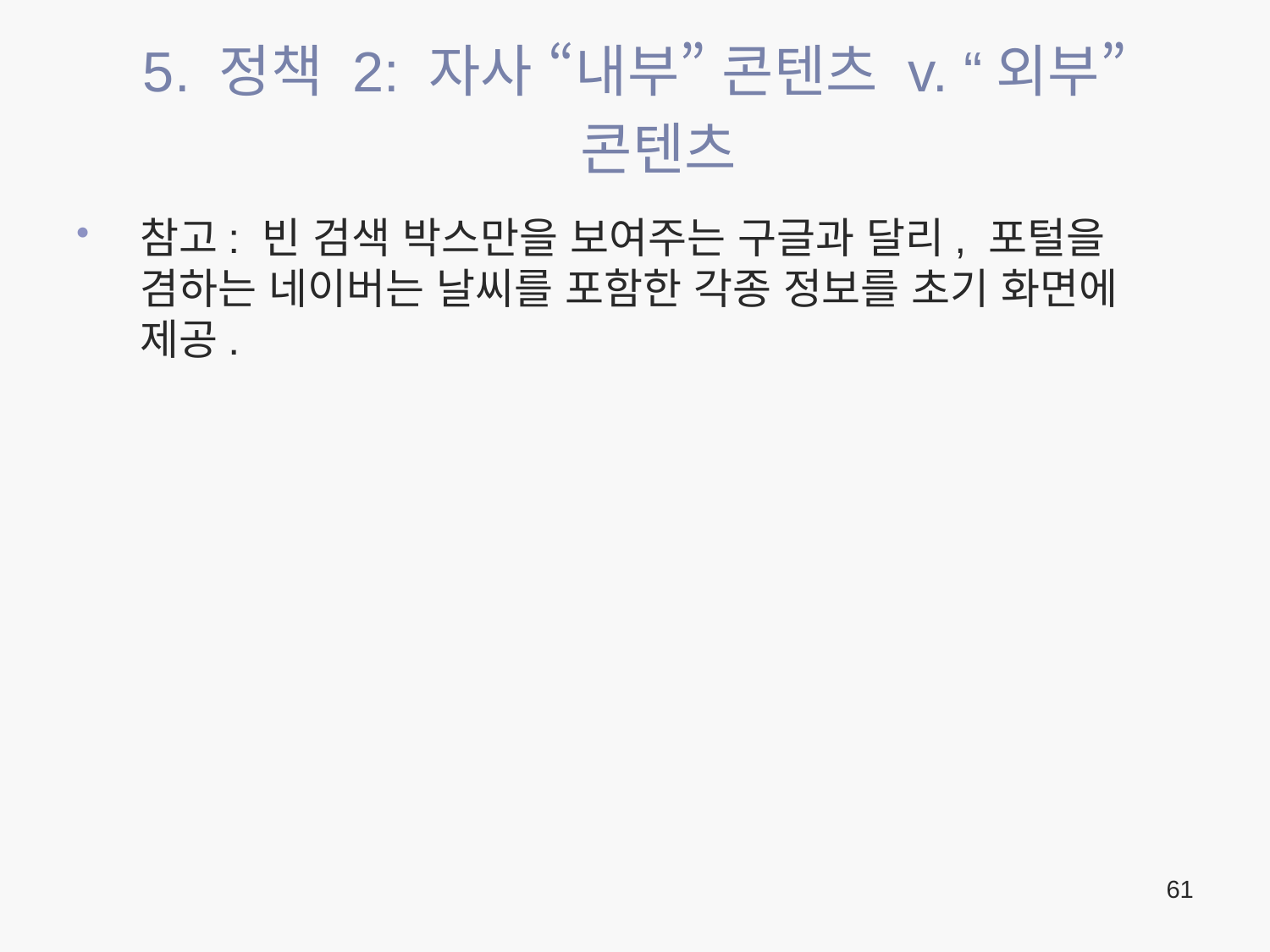

# 5. 정책 2: 자사 “내부” 콘텐츠 v. “외부” 콘텐츠
참고: 빈 검색 박스만을 보여주는 구글과 달리, 포털을 겸하는 네이버는 날씨를 포함한 각종 정보를 초기 화면에 제공.
61